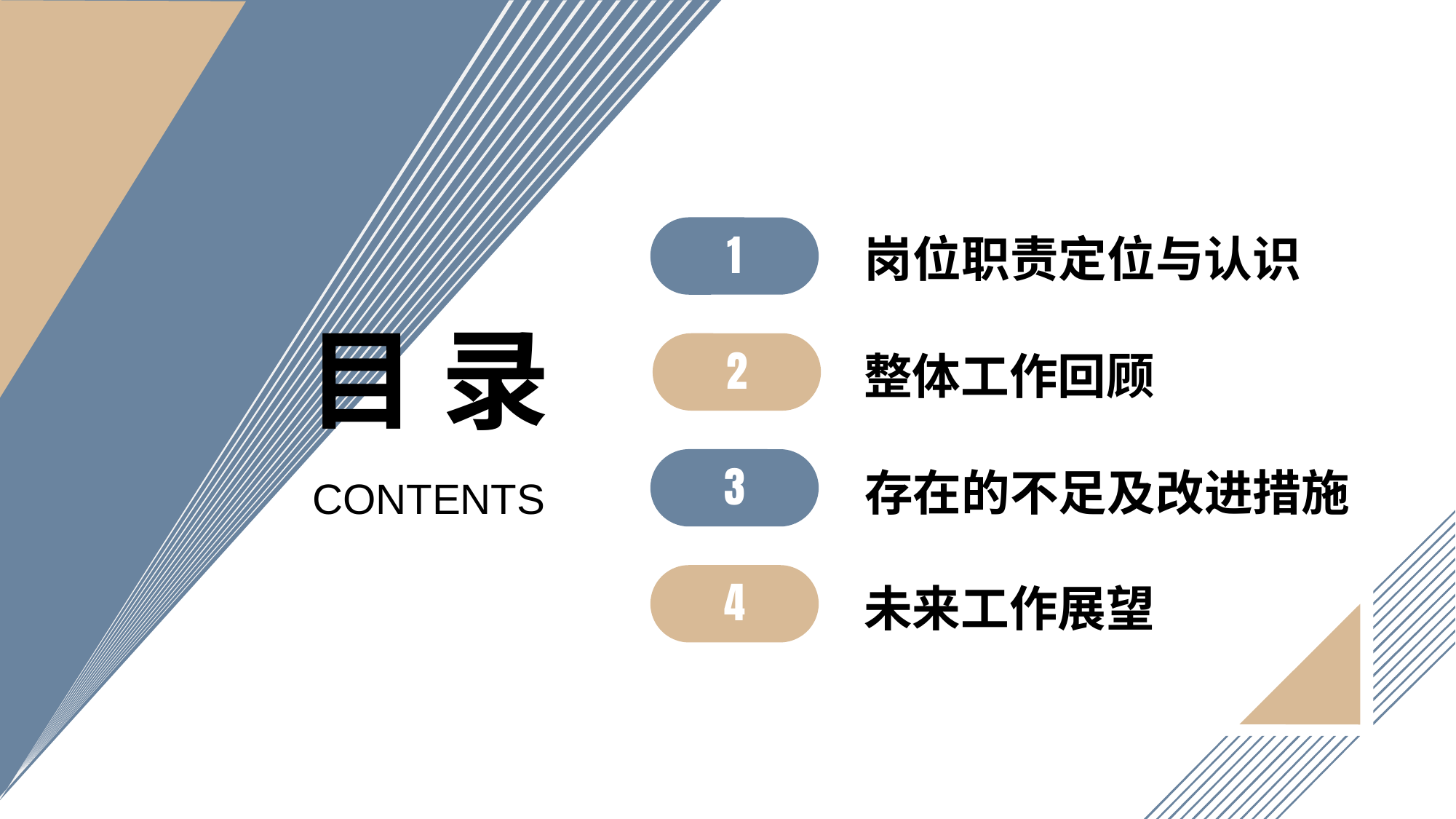

1
岗位职责定位与认识
目 录
2
整体工作回顾
3
存在的不足及改进措施
CONTENTS

4
未来工作展望